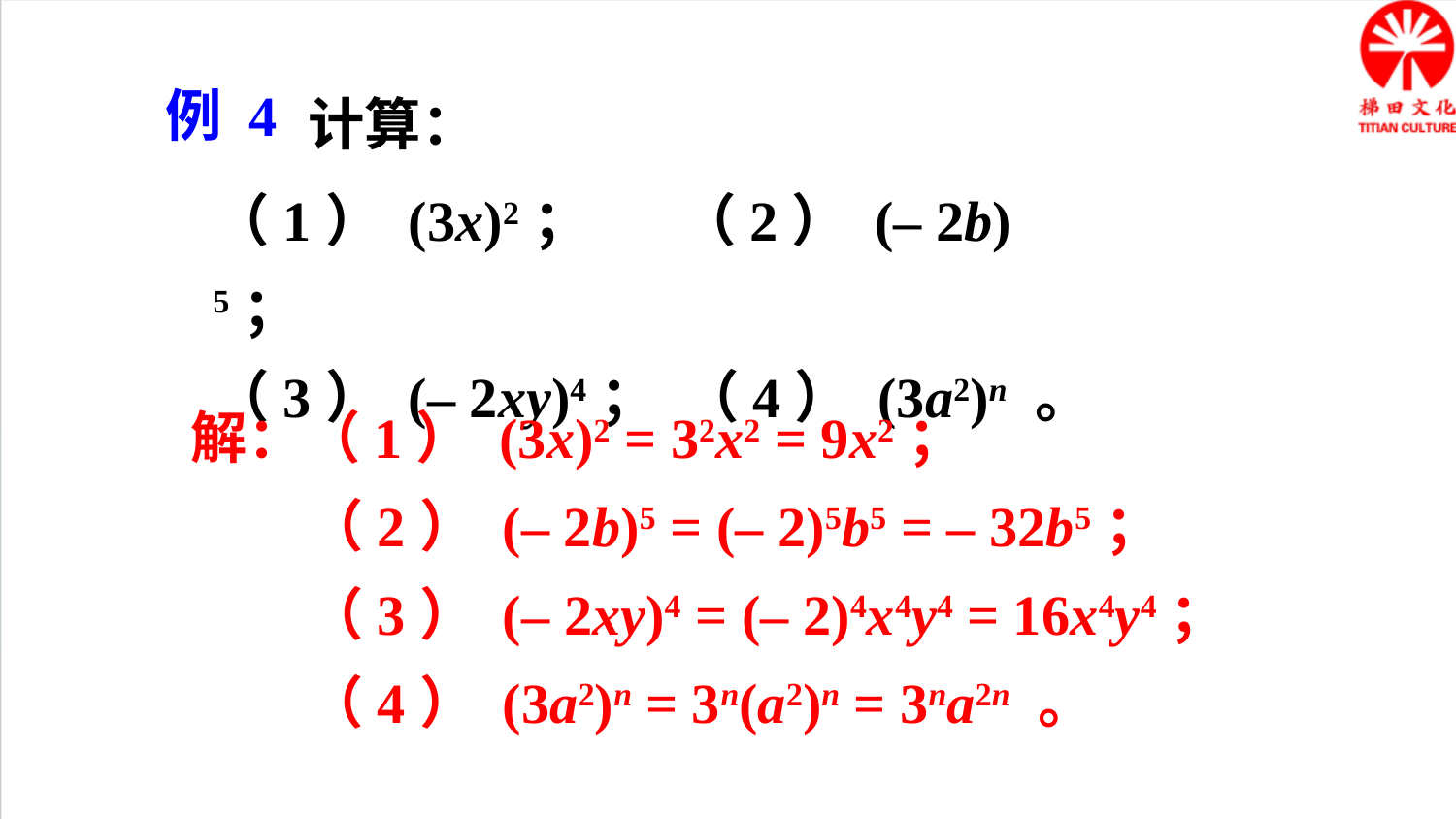

计算：
例 4
（1） (3x)2；       （2） (– 2b) 5；
（3） (– 2xy)4；  （4） (3a2)n 。
解：（1） (3x)2 = 32x2 = 9x2；
        （2） (– 2b)5 = (– 2)5b5 = – 32b5；
        （3） (– 2xy)4 = (– 2)4x4y4 = 16x4y4；
        （4） (3a2)n = 3n(a2)n = 3na2n 。